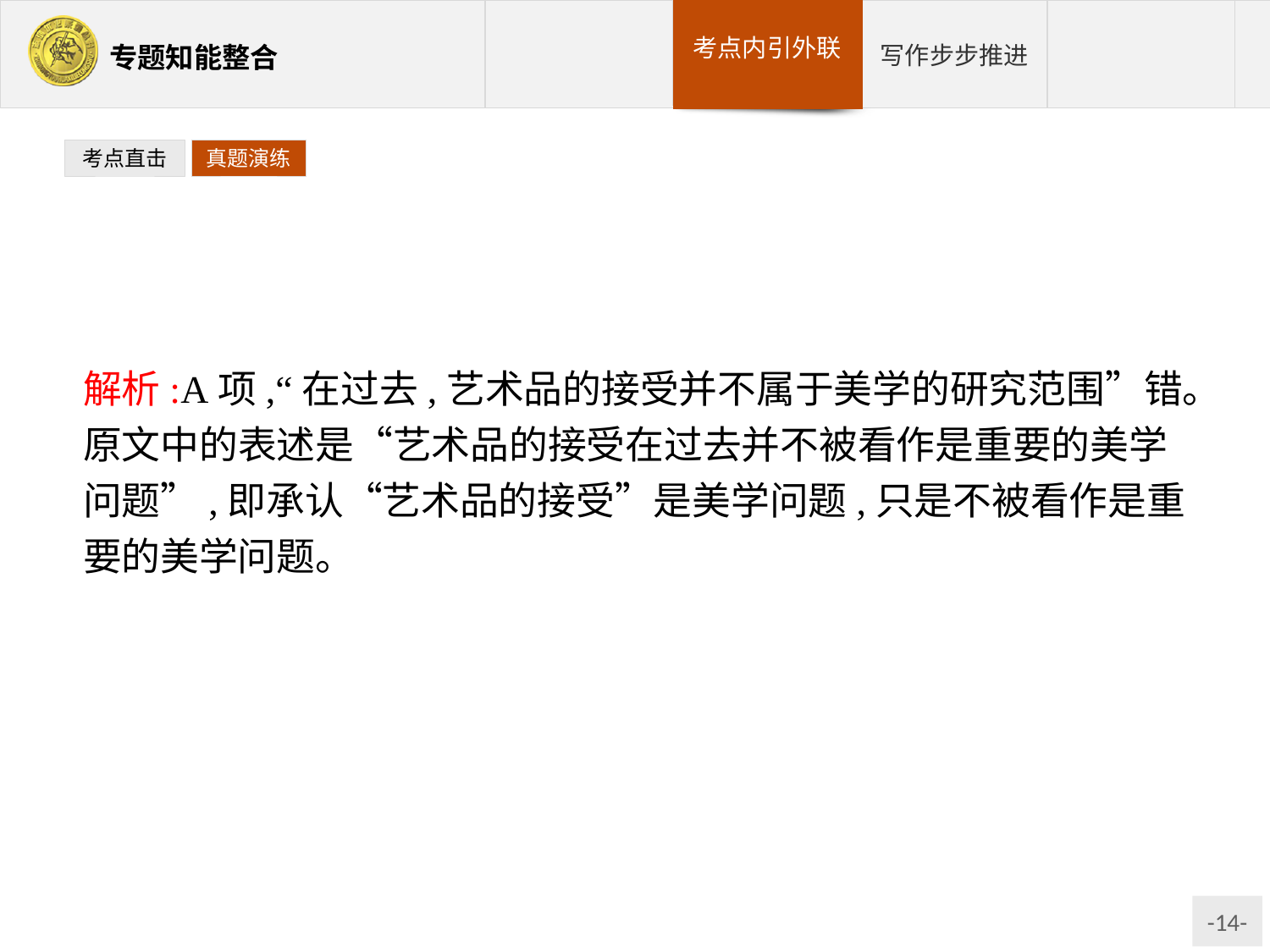

考点直击
真题演练
解析:A项,“在过去,艺术品的接受并不属于美学的研究范围”错。原文中的表述是“艺术品的接受在过去并不被看作是重要的美学问题”,即承认“艺术品的接受”是美学问题,只是不被看作是重要的美学问题。
答案:A